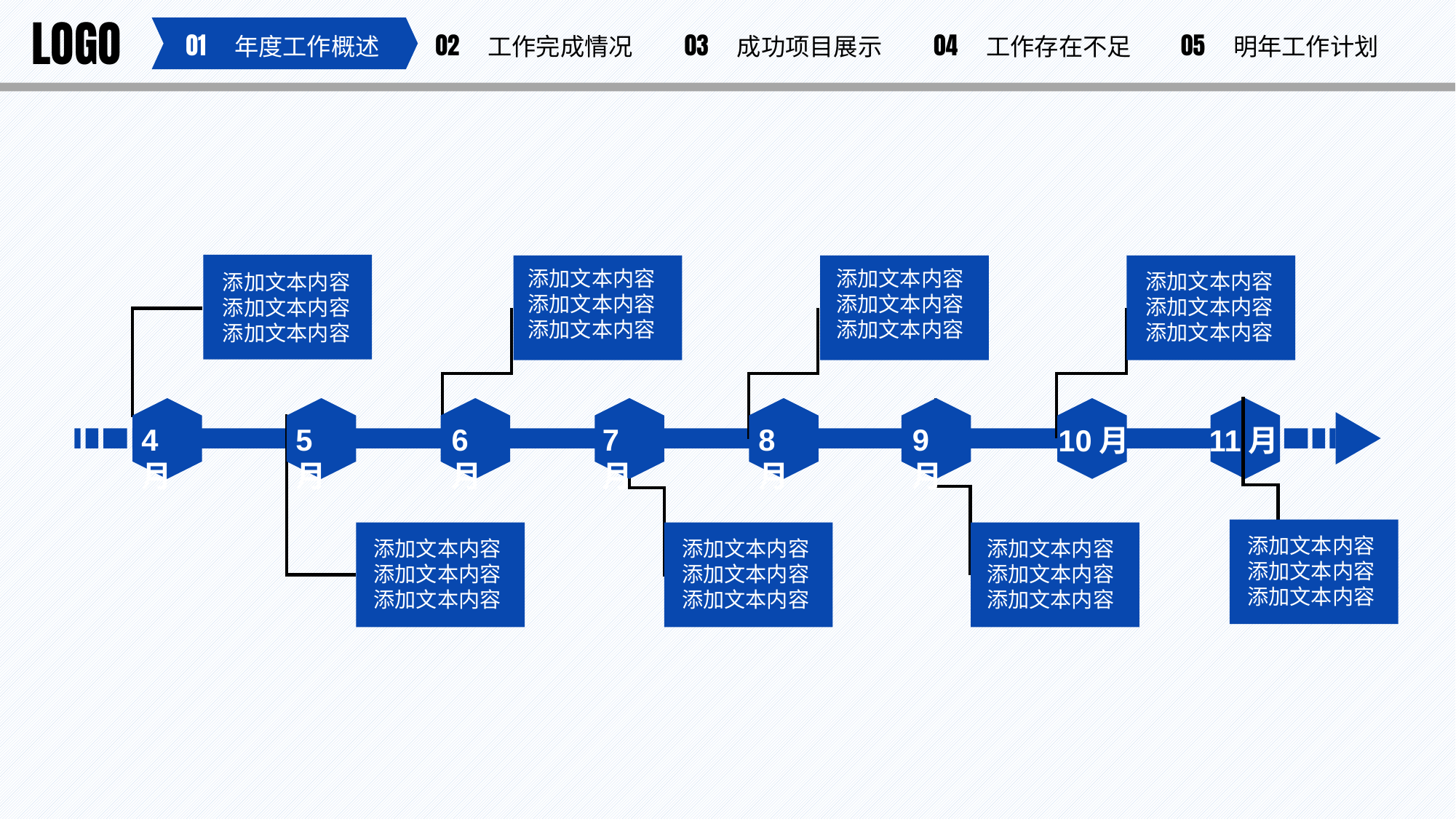

LOGO

01    年度工作概述
02    工作完成情况
03    成功项目展示
04    工作存在不足
05    明年工作计划

添加文本内容
添加文本内容
添加文本内容
添加文本内容
添加文本内容
添加文本内容
添加文本内容
添加文本内容
添加文本内容
添加文本内容
添加文本内容
添加文本内容

4月
5月
6月
7月
8月
9月
10月
11月

添加文本内容
添加文本内容
添加文本内容
添加文本内容
添加文本内容
添加文本内容
添加文本内容
添加文本内容
添加文本内容
添加文本内容
添加文本内容
添加文本内容